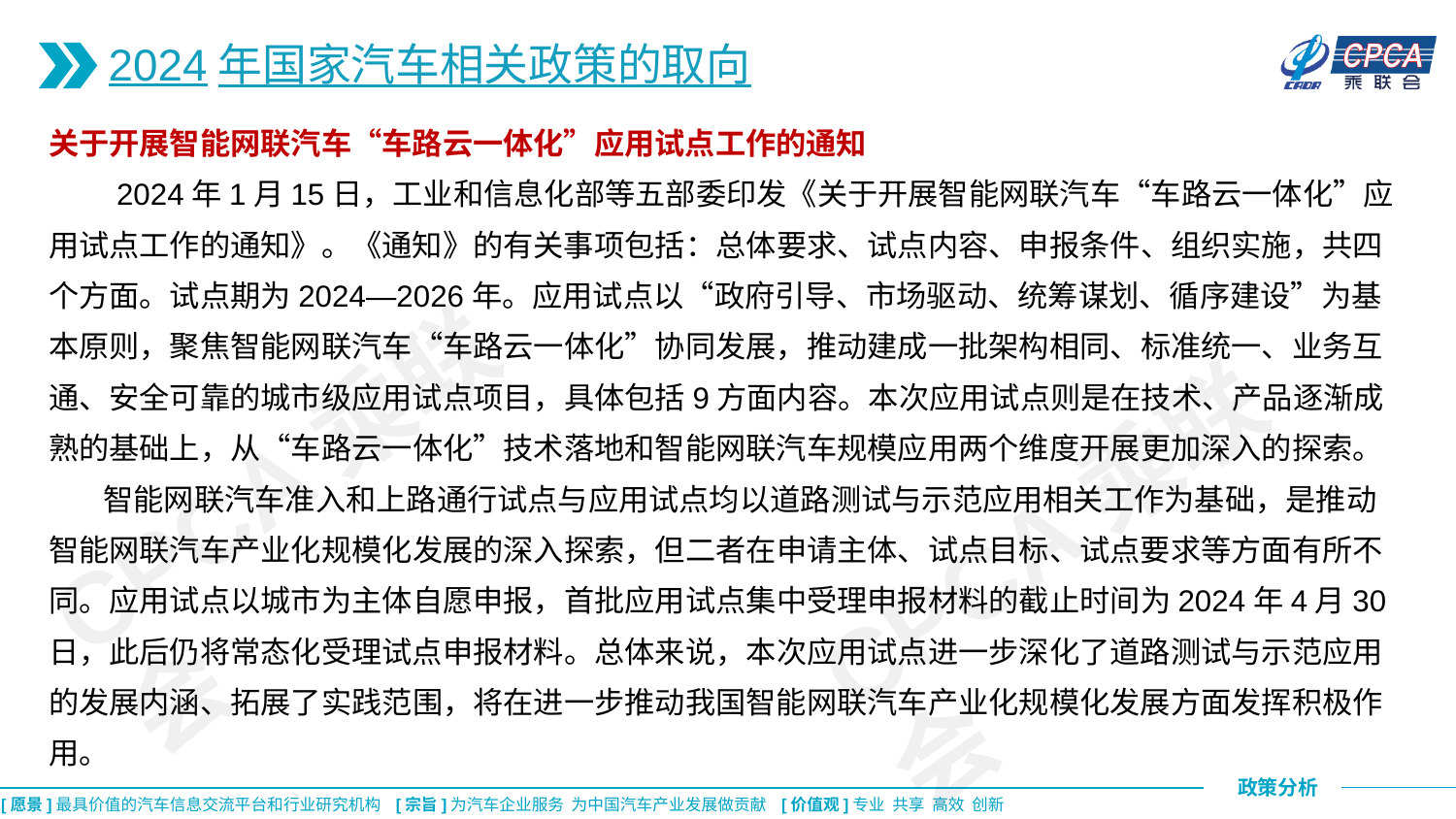

2024年国家汽车相关政策的取向
关于开展智能网联汽车“车路云一体化”应用试点工作的通知
        2024年1月15日，工业和信息化部等五部委印发《关于开展智能网联汽车“车路云一体化”应用试点工作的通知》。《通知》的有关事项包括：总体要求、试点内容、申报条件、组织实施，共四个方面。试点期为2024—2026年。应用试点以“政府引导、市场驱动、统筹谋划、循序建设”为基本原则，聚焦智能网联汽车“车路云一体化”协同发展，推动建成一批架构相同、标准统一、业务互通、安全可靠的城市级应用试点项目，具体包括9方面内容。本次应用试点则是在技术、产品逐渐成熟的基础上，从“车路云一体化”技术落地和智能网联汽车规模应用两个维度开展更加深入的探索。
       智能网联汽车准入和上路通行试点与应用试点均以道路测试与示范应用相关工作为基础，是推动智能网联汽车产业化规模化发展的深入探索，但二者在申请主体、试点目标、试点要求等方面有所不同。应用试点以城市为主体自愿申报，首批应用试点集中受理申报材料的截止时间为2024年4月30日，此后仍将常态化受理试点申报材料。总体来说，本次应用试点进一步深化了道路测试与示范应用的发展内涵、拓展了实践范围，将在进一步推动我国智能网联汽车产业化规模化发展方面发挥积极作用。
CPCA乘联会
CPCA乘联会